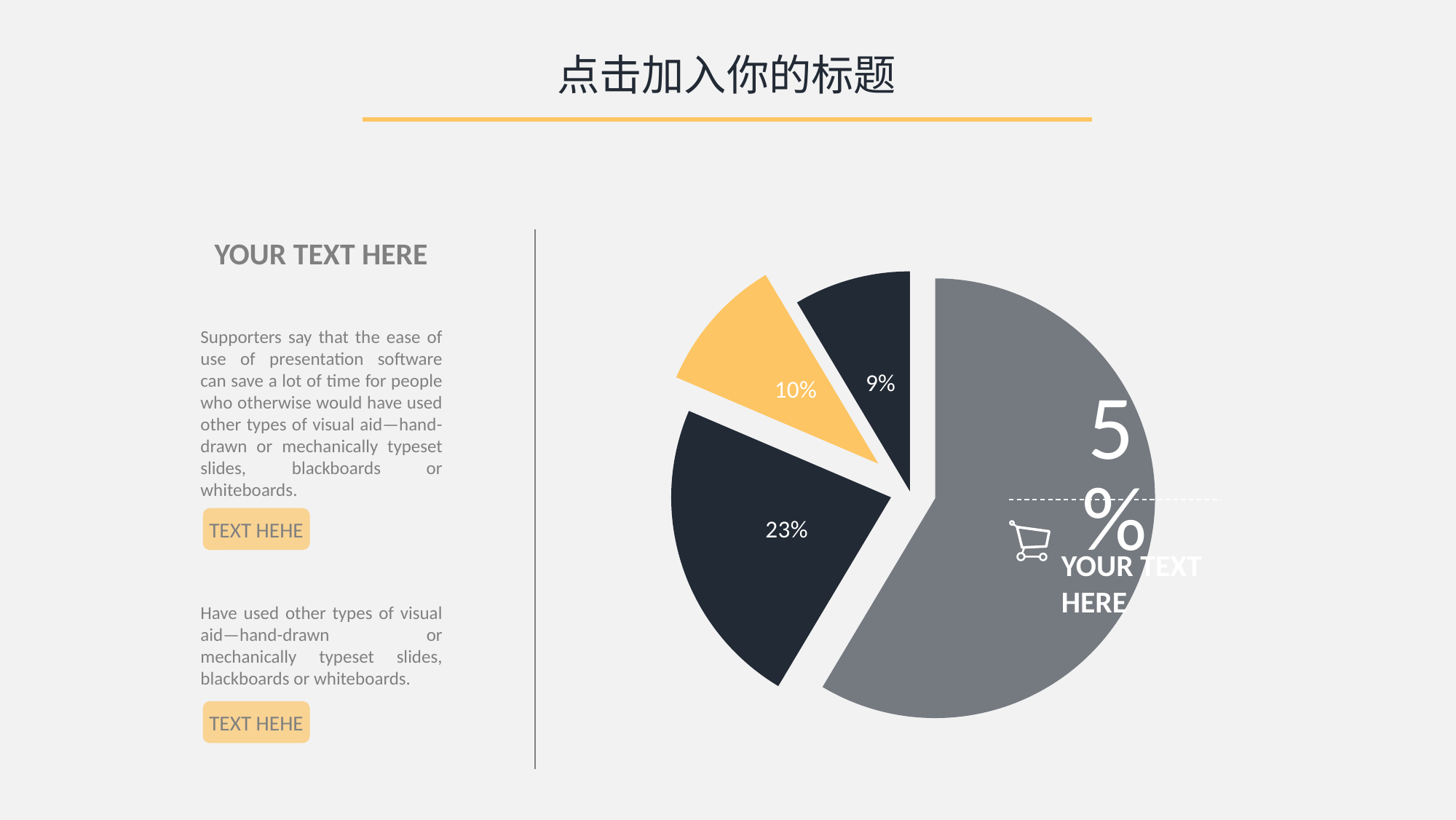

点击加入你的标题

### Chart

| Category |  |
|---|---|
YOUR TEXT HERE
Supporters say that the ease of use of presentation software can save a lot of time for people who otherwise would have used other types of visual aid—hand-drawn or mechanically typeset slides, blackboards or whiteboards.
TEXT HEHE

YOUR TEXT HERE
Have used other types of visual aid—hand-drawn or mechanically typeset slides, blackboards or whiteboards.
TEXT HEHE